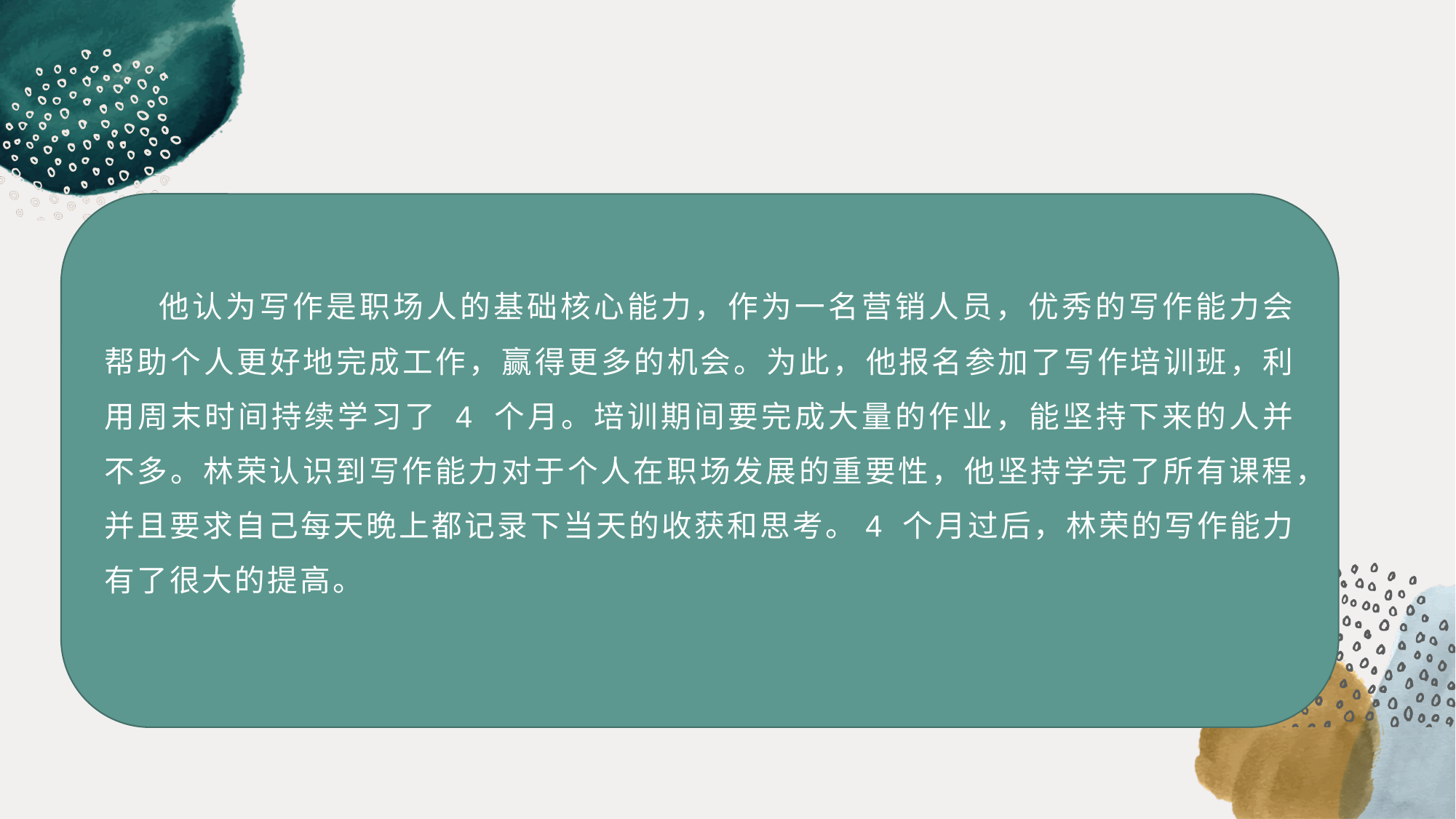

他认为写作是职场人的基础核心能力，作为一名营销人员，优秀的写作能力会帮助个人更好地完成工作，赢得更多的机会。为此，他报名参加了写作培训班，利用周末时间持续学习了 4 个月。培训期间要完成大量的作业，能坚持下来的人并不多。林荣认识到写作能力对于个人在职场发展的重要性，他坚持学完了所有课程，并且要求自己每天晚上都记录下当天的收获和思考。4 个月过后，林荣的写作能力有了很大的提高。